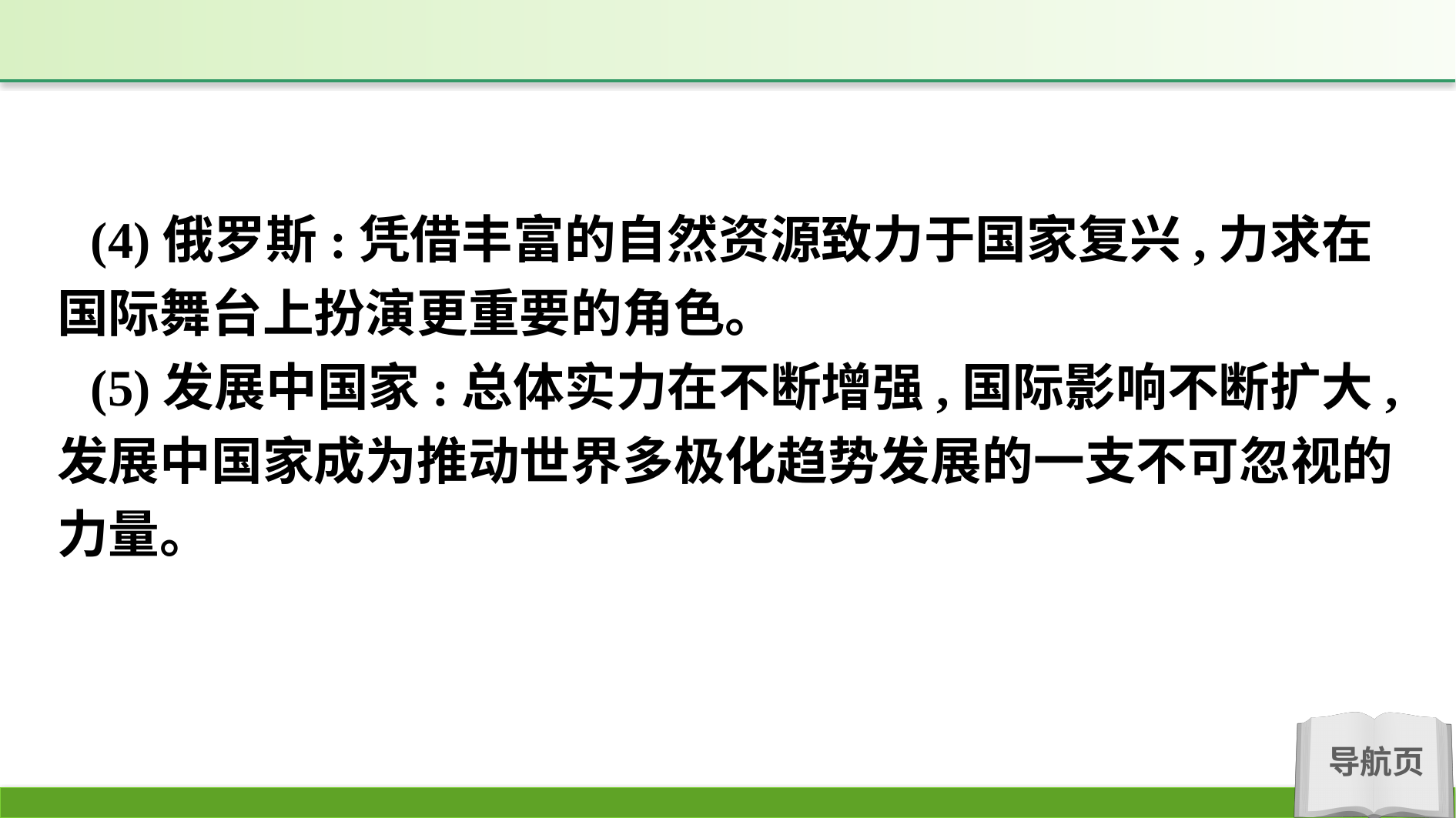

(4)俄罗斯:凭借丰富的自然资源致力于国家复兴,力求在国际舞台上扮演更重要的角色。
(5)发展中国家:总体实力在不断增强,国际影响不断扩大,发展中国家成为推动世界多极化趋势发展的一支不可忽视的力量。